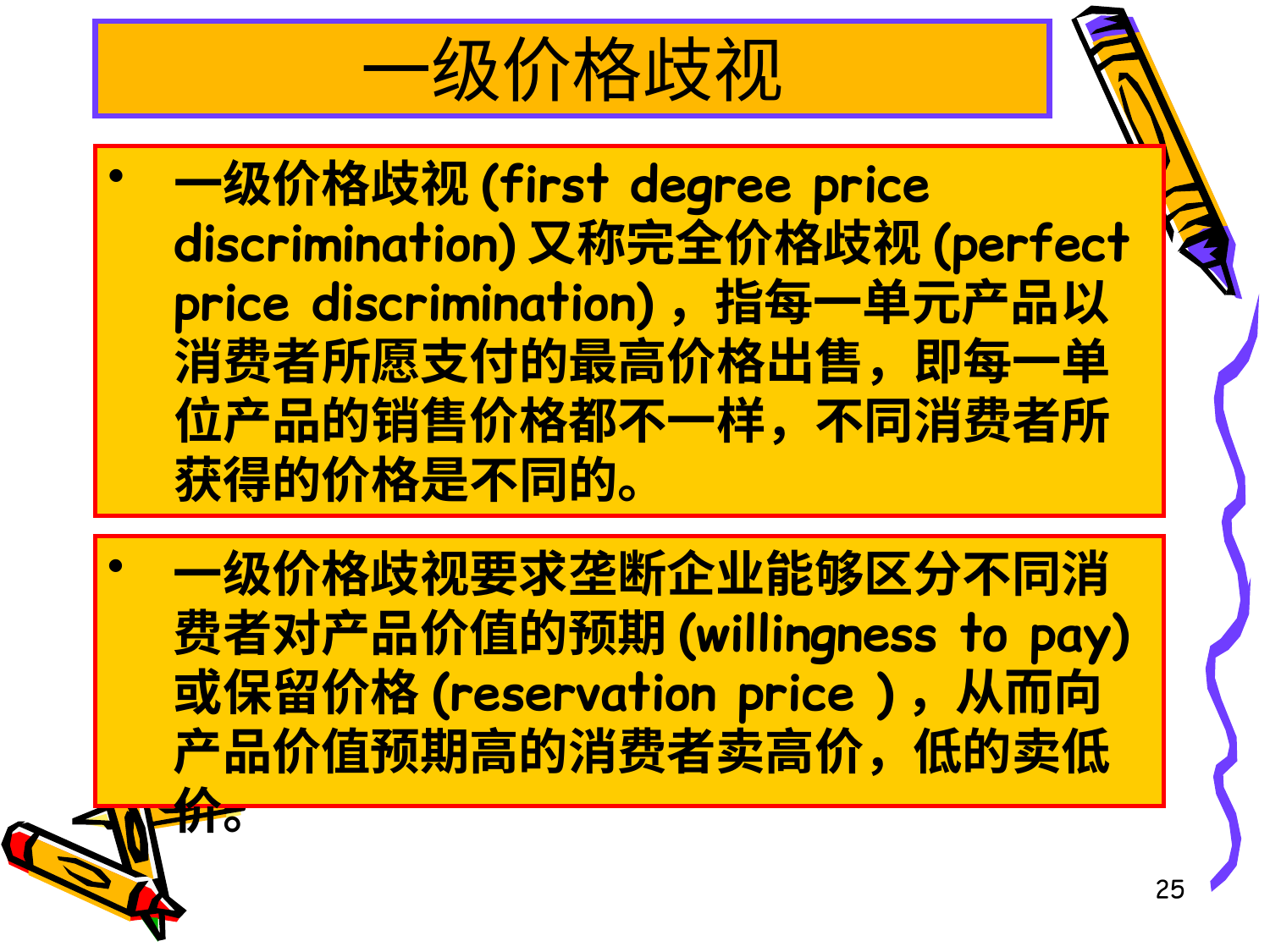

# 一级价格歧视
一级价格歧视(first degree price discrimination)又称完全价格歧视(perfect price discrimination)，指每一单元产品以消费者所愿支付的最高价格出售，即每一单位产品的销售价格都不一样，不同消费者所获得的价格是不同的。
一级价格歧视要求垄断企业能够区分不同消费者对产品价值的预期(willingness to pay)或保留价格(reservation price )，从而向产品价值预期高的消费者卖高价，低的卖低价。
25